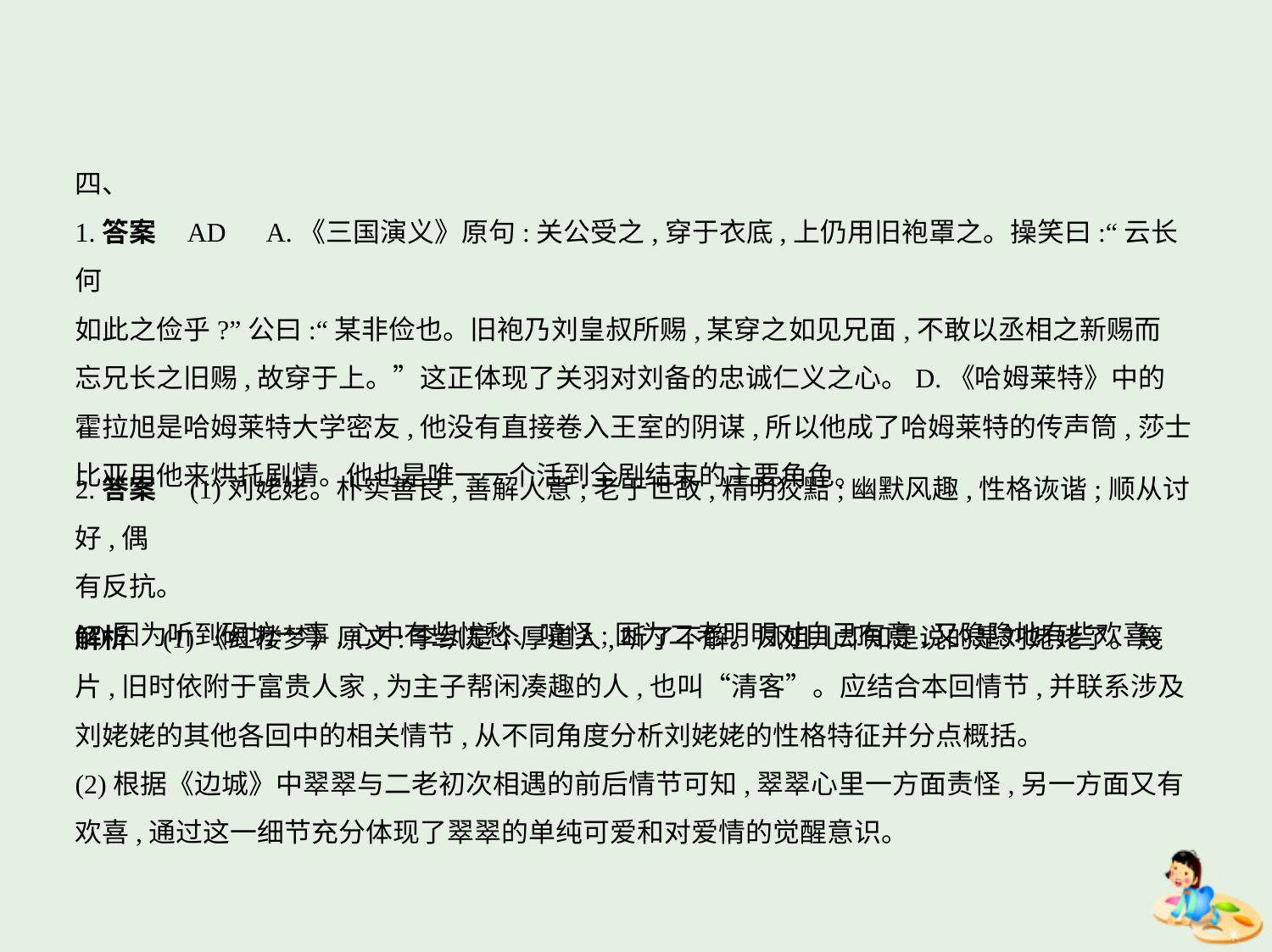

四、
1.答案    AD　A.《三国演义》原句:关公受之,穿于衣底,上仍用旧袍罩之。操笑曰:“云长何
如此之俭乎?”公曰:“某非俭也。旧袍乃刘皇叔所赐,某穿之如见兄面,不敢以丞相之新赐而
忘兄长之旧赐,故穿于上。”这正体现了关羽对刘备的忠诚仁义之心。D.《哈姆莱特》中的
霍拉旭是哈姆莱特大学密友,他没有直接卷入王室的阴谋,所以他成了哈姆莱特的传声筒,莎士
比亚用他来烘托剧情。他也是唯一一个活到全剧结束的主要角色。
2.答案　(1)刘姥姥。朴实善良,善解人意;老于世故,精明狡黠;幽默风趣,性格诙谐;顺从讨好,偶
有反抗。
(2)因为听到碾坊一事,心中有些忧愁、嗔怪;因为二老明明对自己有意,又隐隐地有些欢喜。
解析　(1)《红楼梦》原文:李纨是个厚道人,听了不解。凤姐儿却知是说的是刘姥姥了。篾
片,旧时依附于富贵人家,为主子帮闲凑趣的人,也叫“清客”。应结合本回情节,并联系涉及
刘姥姥的其他各回中的相关情节,从不同角度分析刘姥姥的性格特征并分点概括。
(2)根据《边城》中翠翠与二老初次相遇的前后情节可知,翠翠心里一方面责怪,另一方面又有
欢喜,通过这一细节充分体现了翠翠的单纯可爱和对爱情的觉醒意识。